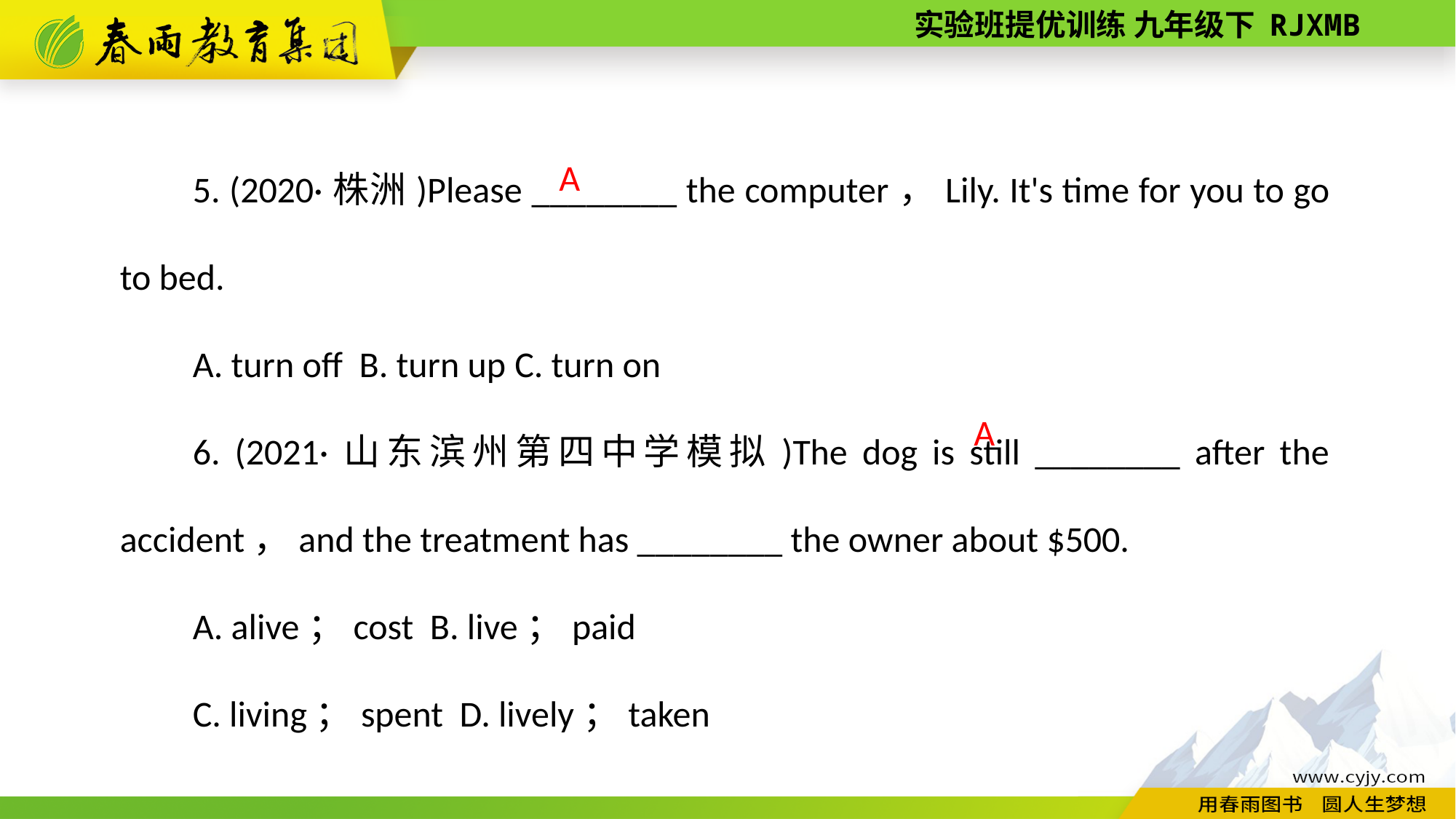

5. (2020·株洲)Please ________ the computer，Lily. It's time for you to go to bed.
A. turn off  B. turn up  C. turn on
6. (2021·山东滨州第四中学模拟)The dog is still ________ after the accident，and the treatment has ________ the owner about $500.
A. alive；cost  B. live；paid
C. living；spent  D. lively；taken
A
A